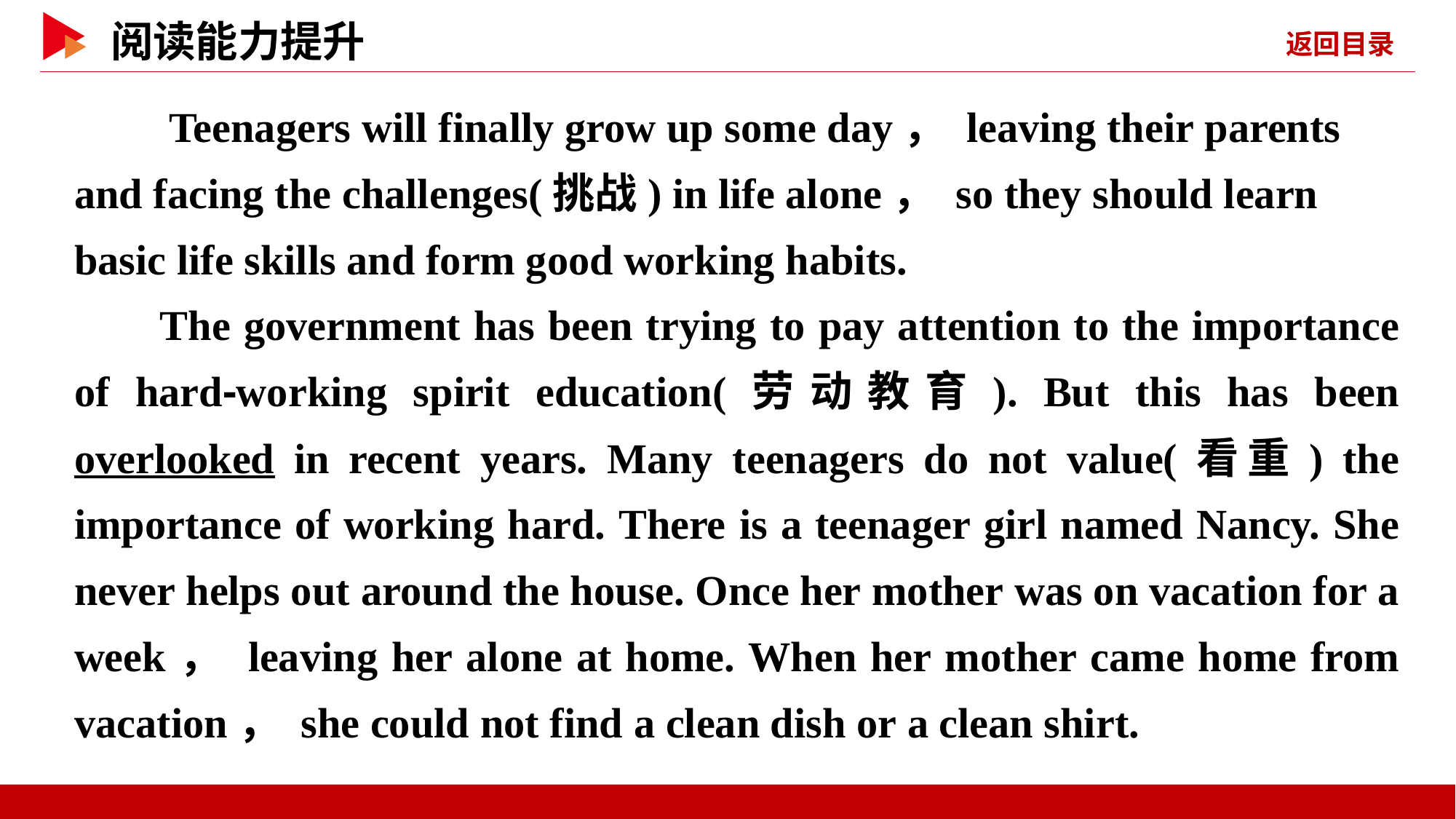

Teenagers will finally grow up some day， leaving their parents and facing the challenges(挑战) in life alone， so they should learn basic life skills and form good working habits.
The government has been trying to pay attention to the importance of hard⁃working spirit education(劳动教育). But this has been overlooked in recent years. Many teenagers do not value(看重) the importance of working hard. There is a teenager girl named Nancy. She never helps out around the house. Once her mother was on vacation for a week， leaving her alone at home. When her mother came home from vacation， she could not find a clean dish or a clean shirt.